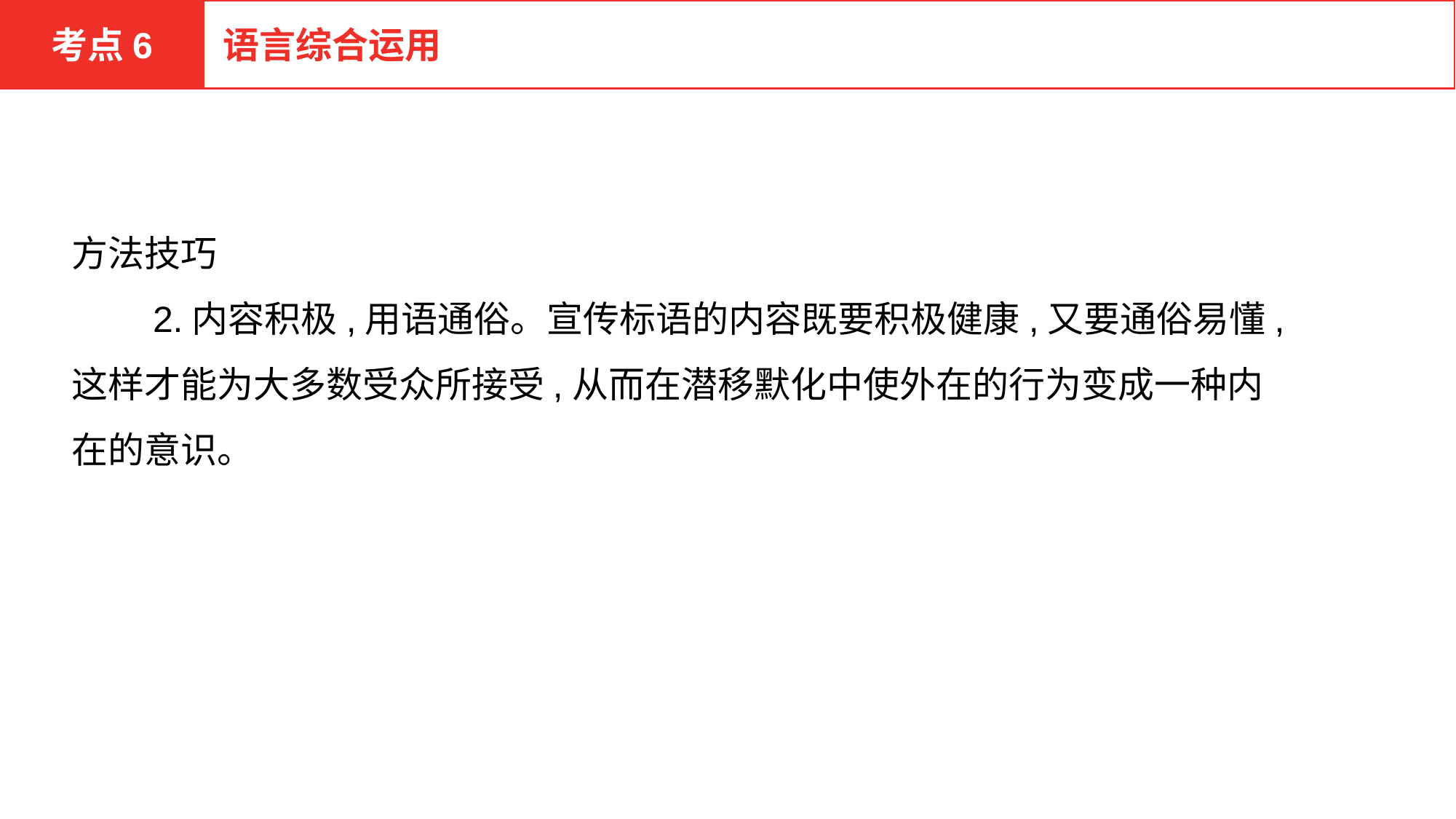

考点6
语言综合运用
方法技巧
　　2.内容积极,用语通俗。宣传标语的内容既要积极健康,又要通俗易懂,这样才能为大多数受众所接受,从而在潜移默化中使外在的行为变成一种内在的意识。